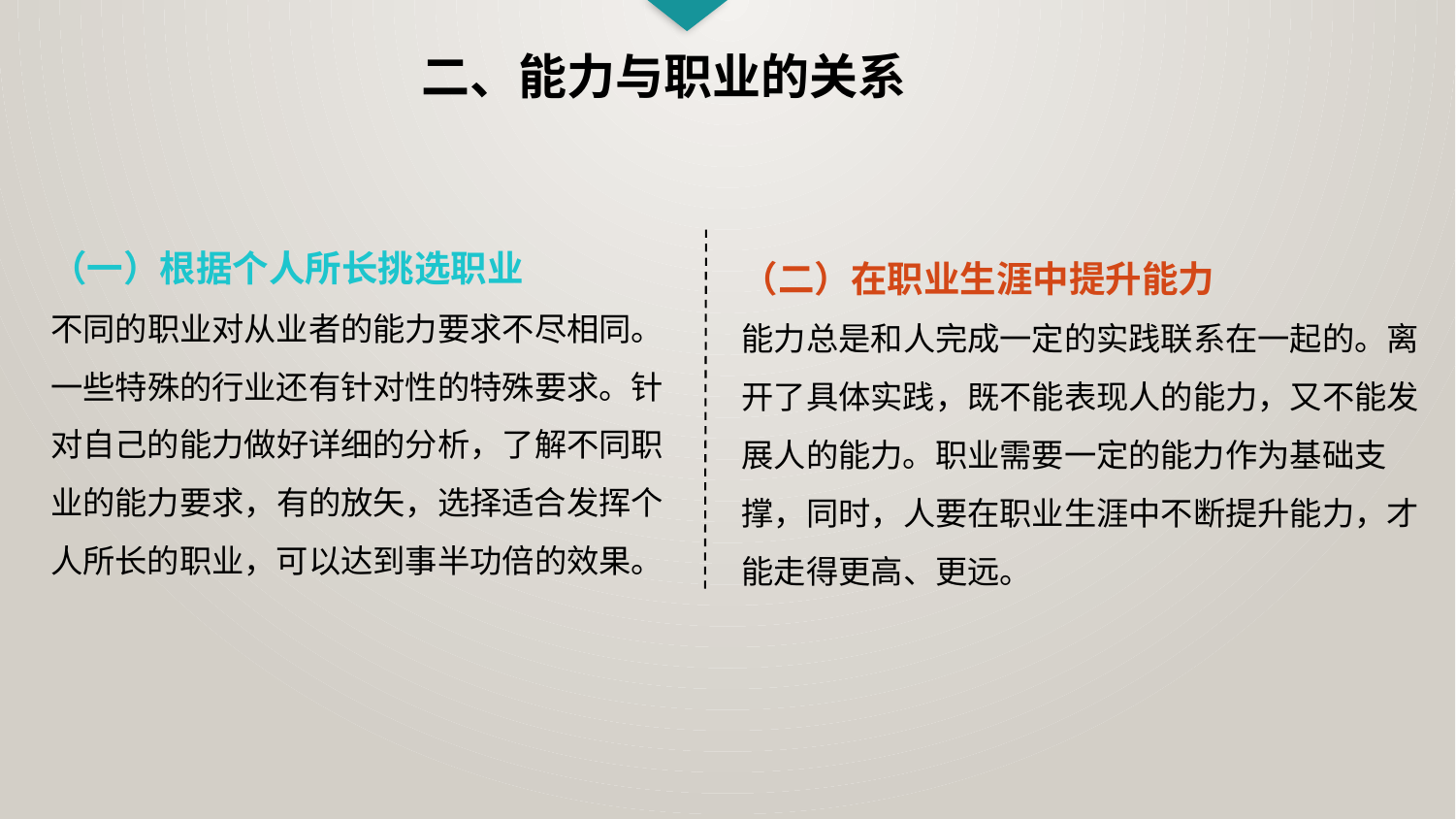

二、能力与职业的关系
（一）根据个人所长挑选职业
不同的职业对从业者的能力要求不尽相同。
一些特殊的行业还有针对性的特殊要求。针对自己的能力做好详细的分析，了解不同职业的能力要求，有的放矢，选择适合发挥个人所长的职业，可以达到事半功倍的效果。
（二）在职业生涯中提升能力
能力总是和人完成一定的实践联系在一起的。离开了具体实践，既不能表现人的能力，又不能发展人的能力。职业需要一定的能力作为基础支撑，同时，人要在职业生涯中不断提升能力，才能走得更高、更远。
56